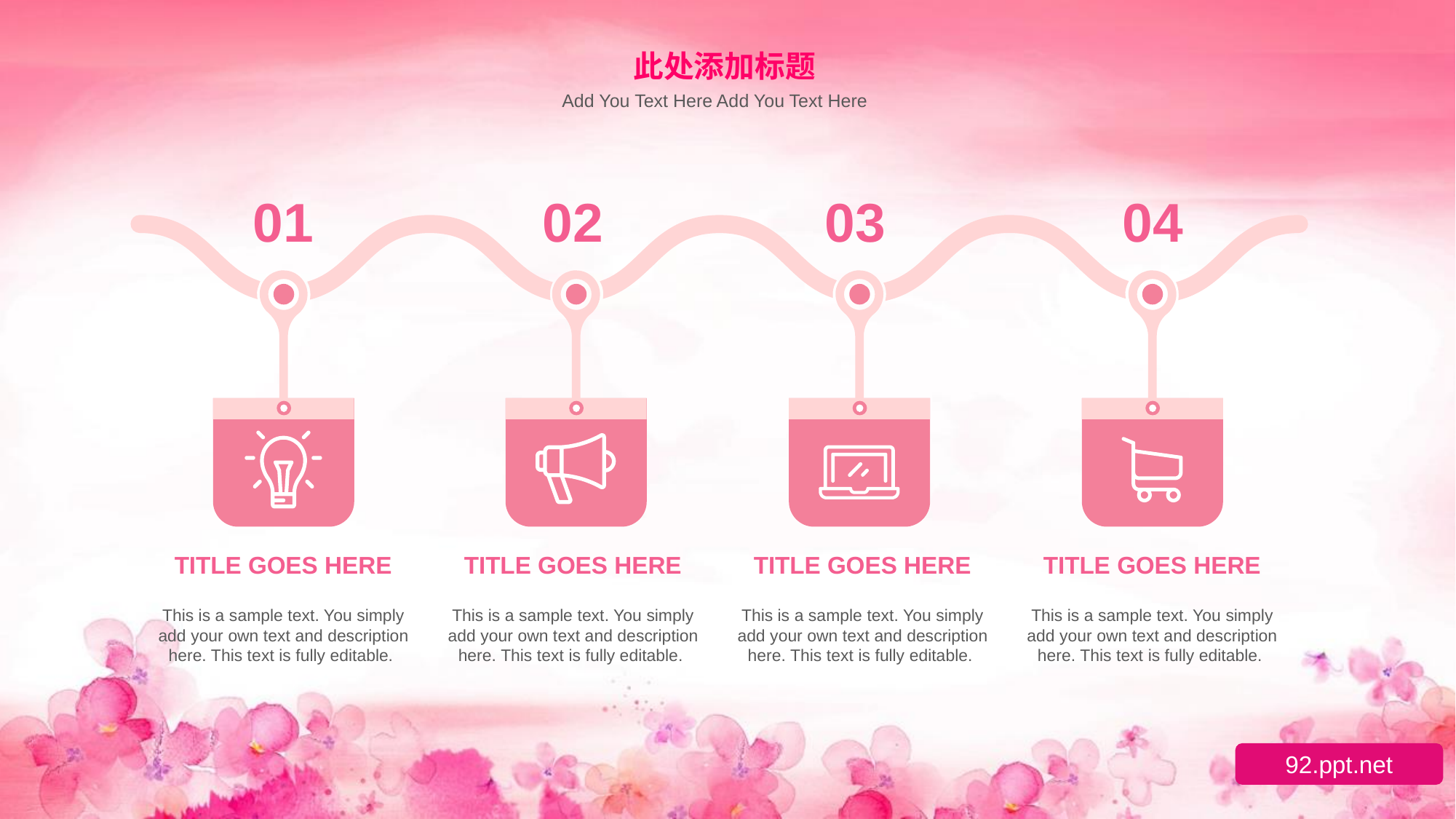

此处添加标题
Add You Text Here Add You Text Here
02
03
04
01

TITLE GOES HERE
This is a sample text. You simply add your own text and description here. This text is fully editable.
TITLE GOES HERE
This is a sample text. You simply add your own text and description here. This text is fully editable.
TITLE GOES HERE
This is a sample text. You simply add your own text and description here. This text is fully editable.
TITLE GOES HERE
This is a sample text. You simply add your own text and description here. This text is fully editable.
92.ppt.net